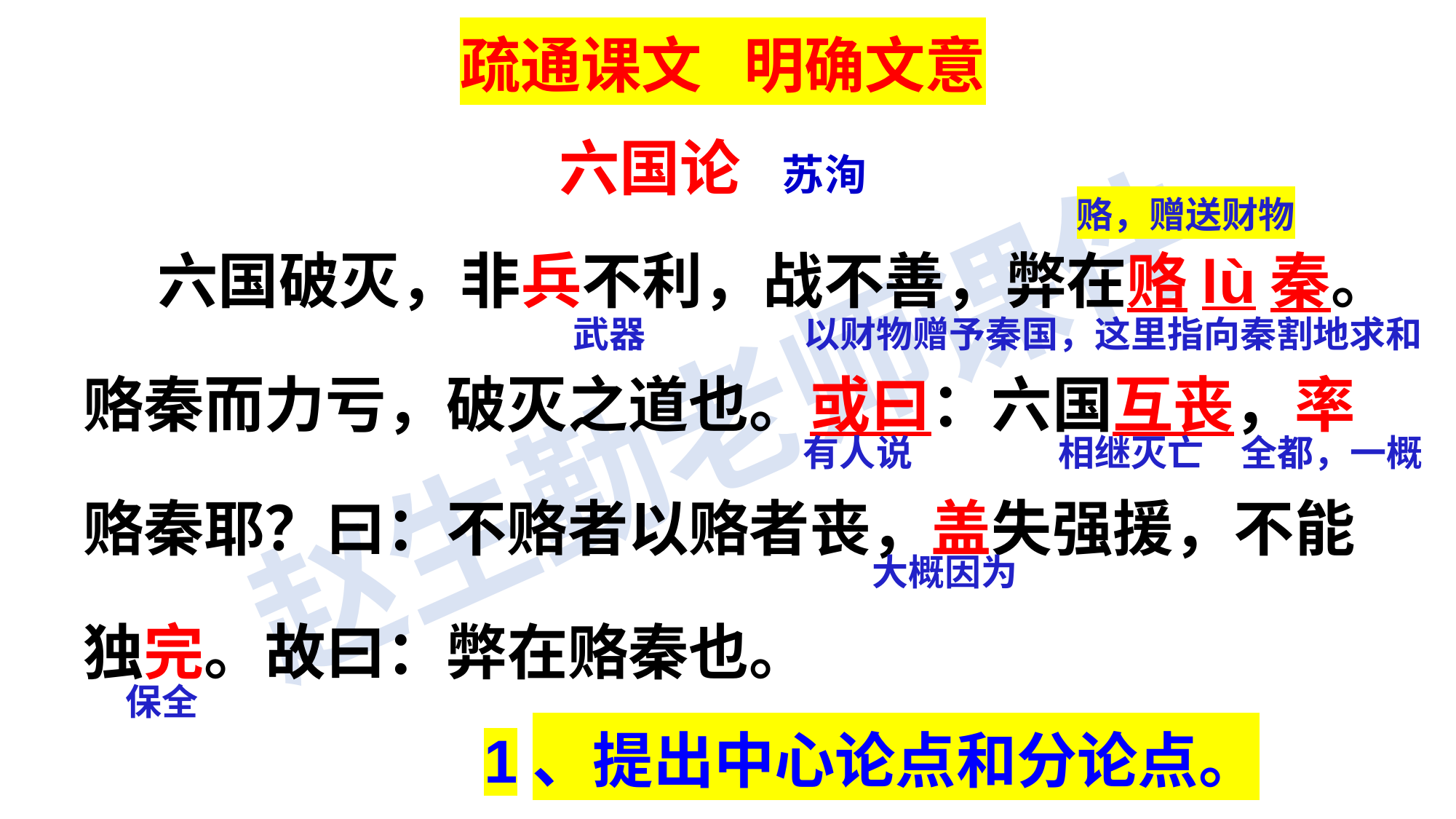

疏通课文   明确文意
六国论   苏洵
      六国破灭，非兵不利，战不善，弊在赂lù秦。赂秦而力亏，破灭之道也。或曰：六国互丧，率赂秦耶？曰：不赂者以赂者丧，盖失强援，不能独完。故曰：弊在赂秦也。
赂，赠送财物
武器
以财物赠予秦国，这里指向秦割地求和
有人说
相继灭亡
全都，一概
大概因为
保全
1、提出中心论点和分论点。